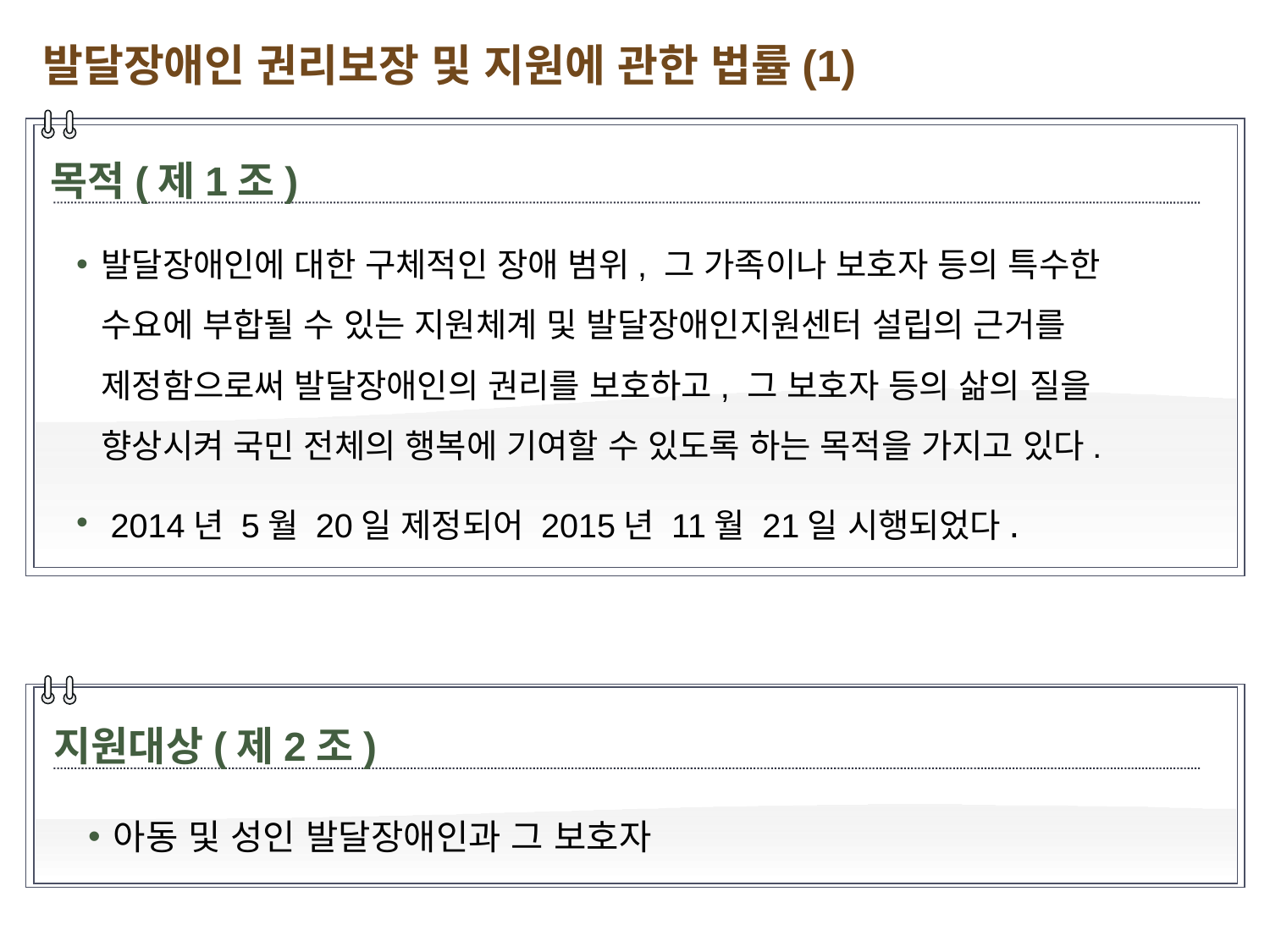

발달장애인 권리보장 및 지원에 관한 법률(1)

목적(제1조)

발달장애인에 대한 구체적인 장애 범위, 그 가족이나 보호자 등의 특수한 수요에 부합될 수 있는 지원체계 및 발달장애인지원센터 설립의 근거를 제정함으로써 발달장애인의 권리를 보호하고, 그 보호자 등의 삶의 질을 향상시켜 국민 전체의 행복에 기여할 수 있도록 하는 목적을 가지고 있다.
 2014년 5월 20일 제정되어 2015년 11월 21일 시행되었다.

지원대상(제2조)

아동 및 성인 발달장애인과 그 보호자